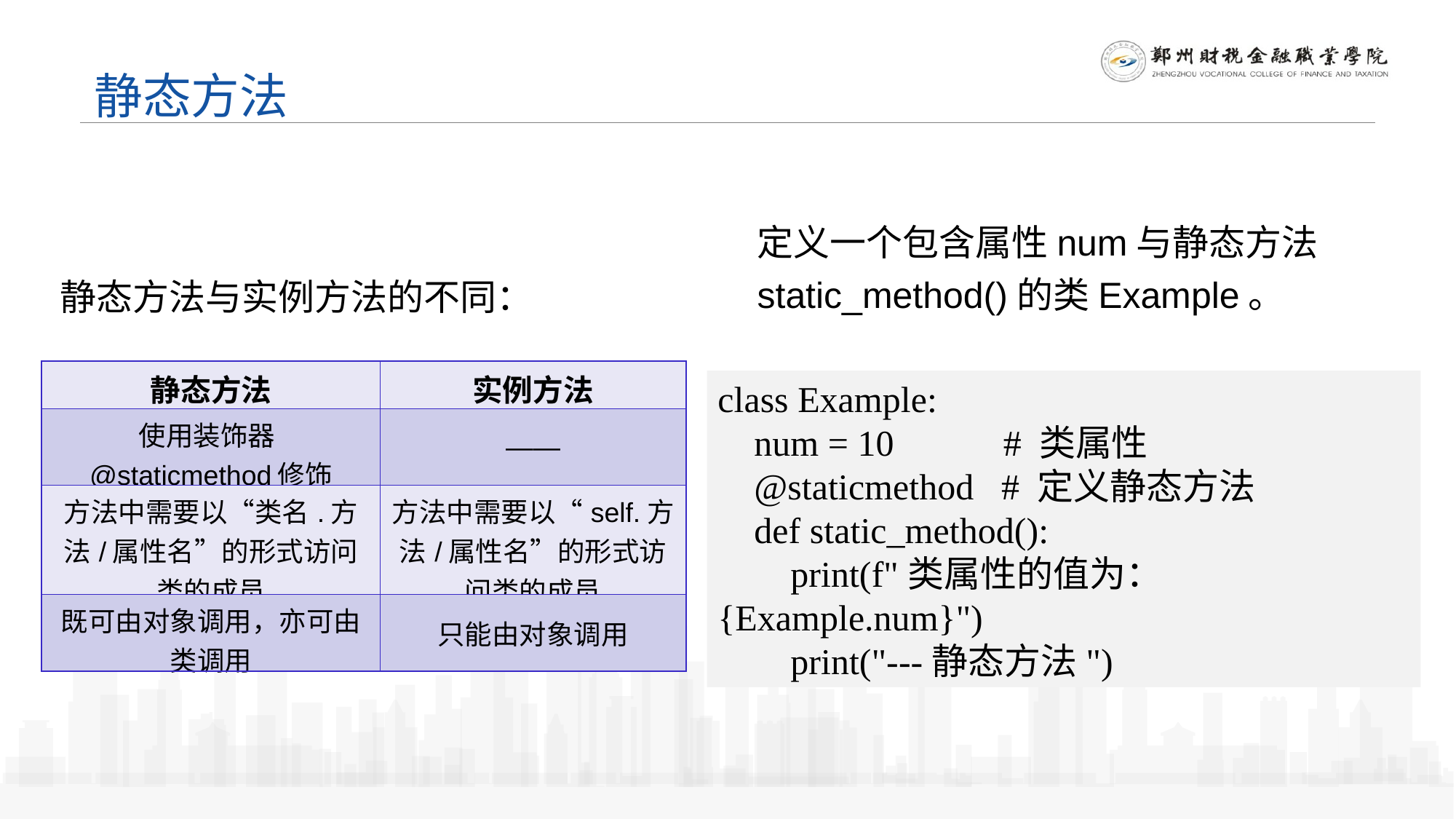

静态方法
定义一个包含属性num与静态方法static_method()的类Example。
静态方法与实例方法的不同：
| 静态方法 | 实例方法 |
| --- | --- |
| 使用装饰器@staticmethod修饰 | —— |
| 方法中需要以“类名.方法/属性名”的形式访问类的成员 | 方法中需要以“self.方法/属性名”的形式访问类的成员 |
| 既可由对象调用，亦可由类调用 | 只能由对象调用 |
class Example:
    num = 10            # 类属性
    @staticmethod   # 定义静态方法
    def static_method():
        print(f"类属性的值为：{Example.num}")
        print("---静态方法")